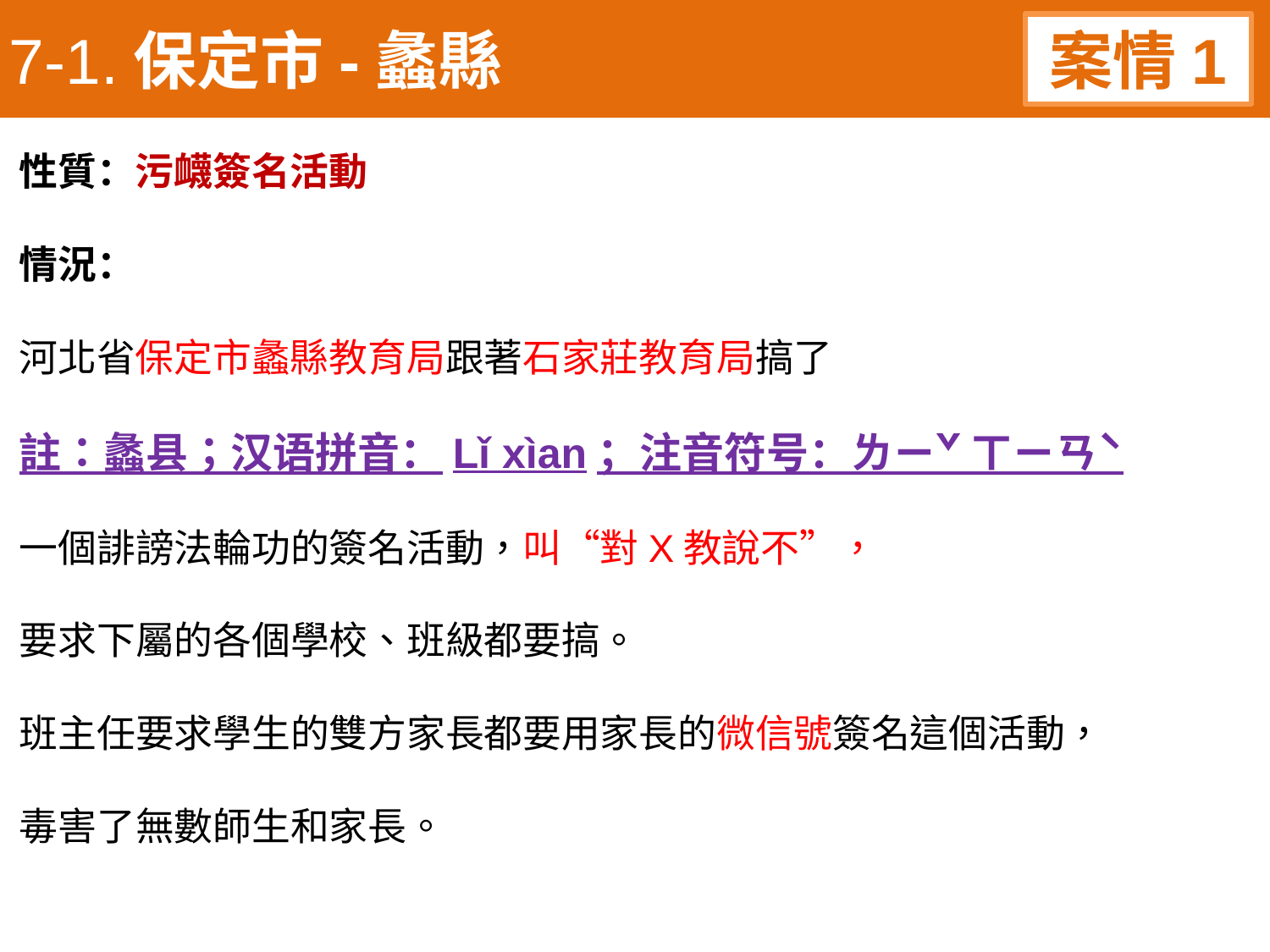

7-1.保定市-蠡縣
案情1

性質：污衊簽名活動

情況：

河北省保定市蠡縣教育局跟著石家莊教育局搞了

註：蠡县；汉语拼音：Lǐ xìan；注音符号：ㄌㄧˇ ㄒㄧㄢˋ

一個誹謗法輪功的簽名活動，叫“對X教說不”，

要求下屬的各個學校、班級都要搞。

班主任要求學生的雙方家長都要用家長的微信號簽名這個活動，

毒害了無數師生和家長。